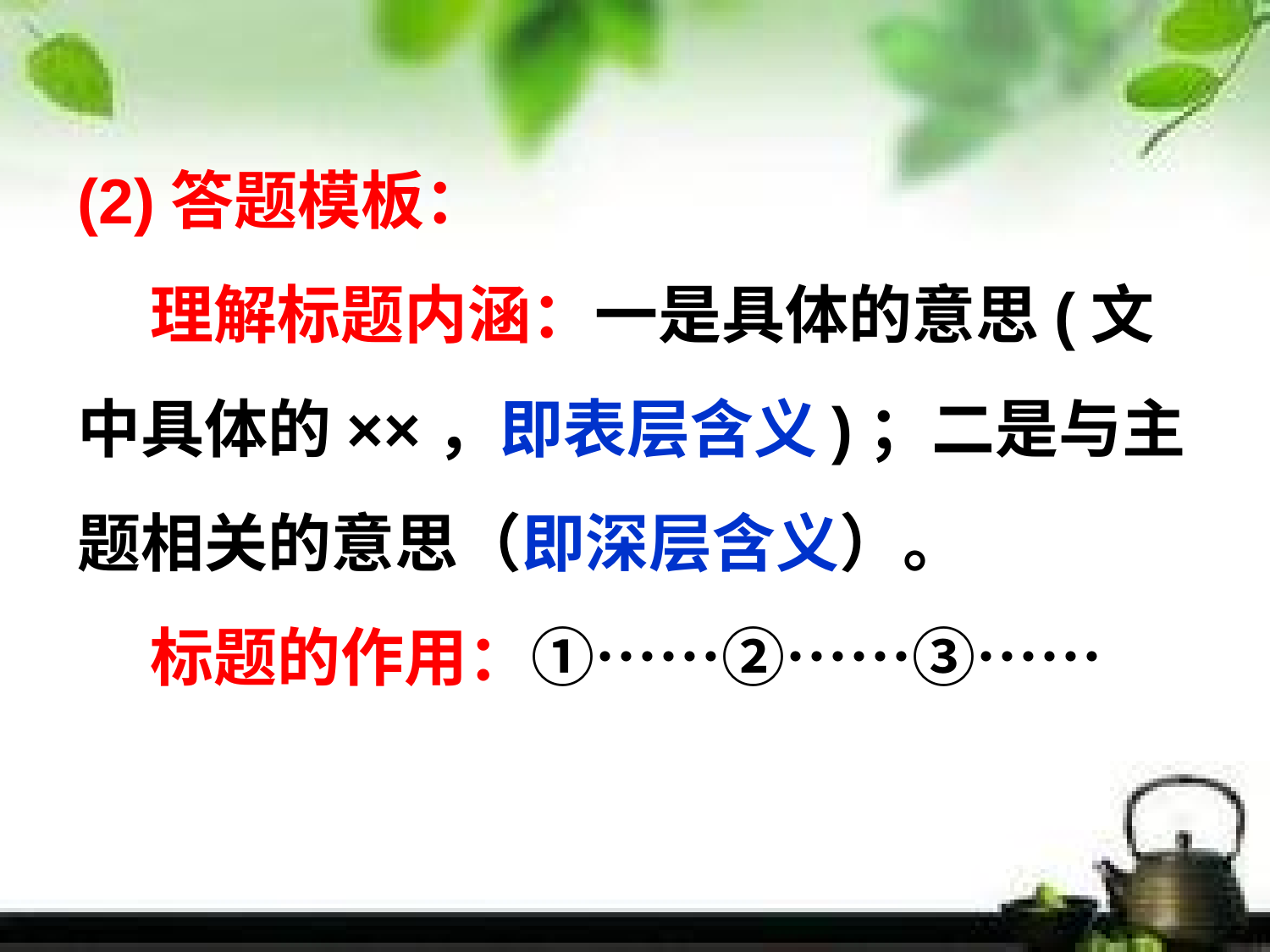

(2)答题模板：
    理解标题内涵：一是具体的意思(文中具体的××，即表层含义)；二是与主题相关的意思（即深层含义）。
    标题的作用：①……②……③……